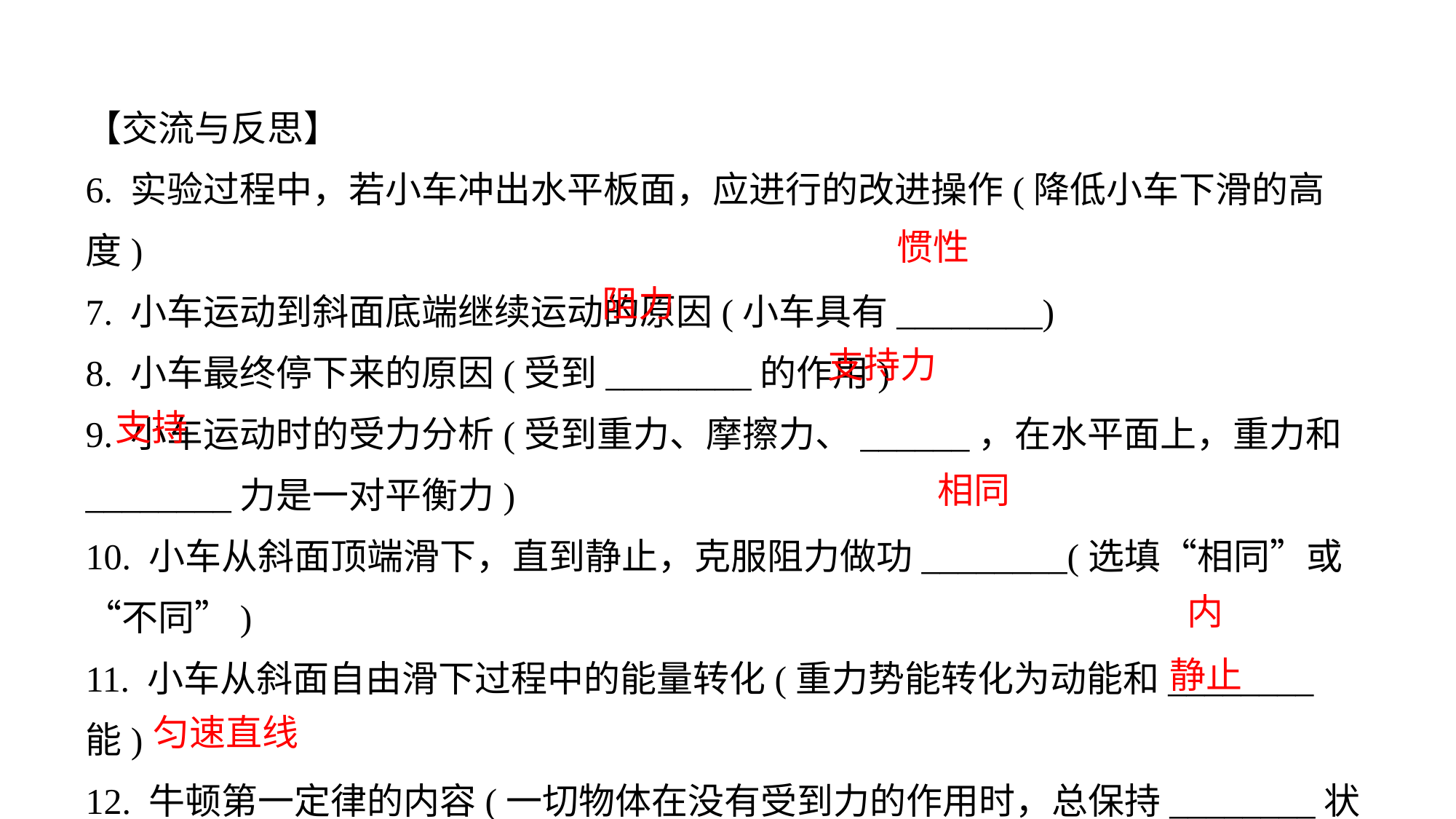

【交流与反思】
6. 实验过程中，若小车冲出水平板面，应进行的改进操作(降低小车下滑的高度)7. 小车运动到斜面底端继续运动的原因(小车具有________)8. 小车最终停下来的原因(受到________的作用)9. 小车运动时的受力分析(受到重力、摩擦力、______，在水平面上，重力和________力是一对平衡力)10. 小车从斜面顶端滑下，直到静止，克服阻力做功________(选填“相同”或“不同”)11. 小车从斜面自由滑下过程中的能量转化(重力势能转化为动能和________能)12. 牛顿第一定律的内容(一切物体在没有受到力的作用时，总保持________状态或___________运动状态)
惯性
阻力
支持力
支持
相同
内
静止
匀速直线